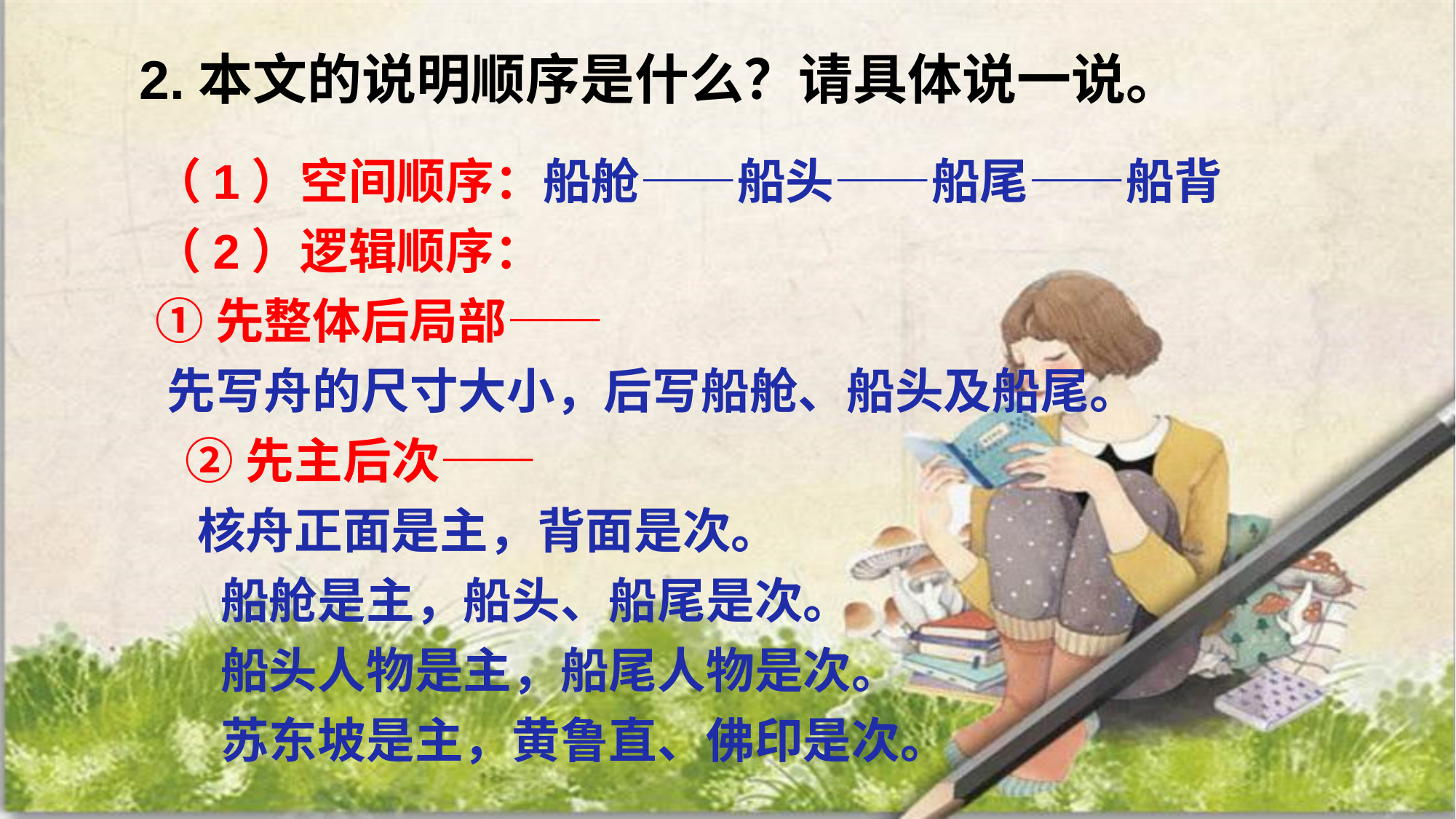

2.本文的说明顺序是什么？请具体说一说。
  （1）空间顺序：船舱——船头——船尾——船背
  （2）逻辑顺序：
         ①先整体后局部——
         先写舟的尺寸大小，后写船舱、船头及船尾。
      ②先主后次——
      核舟正面是主，背面是次。
    船舱是主，船头、船尾是次。
    船头人物是主，船尾人物是次。
    苏东坡是主，黄鲁直、佛印是次。